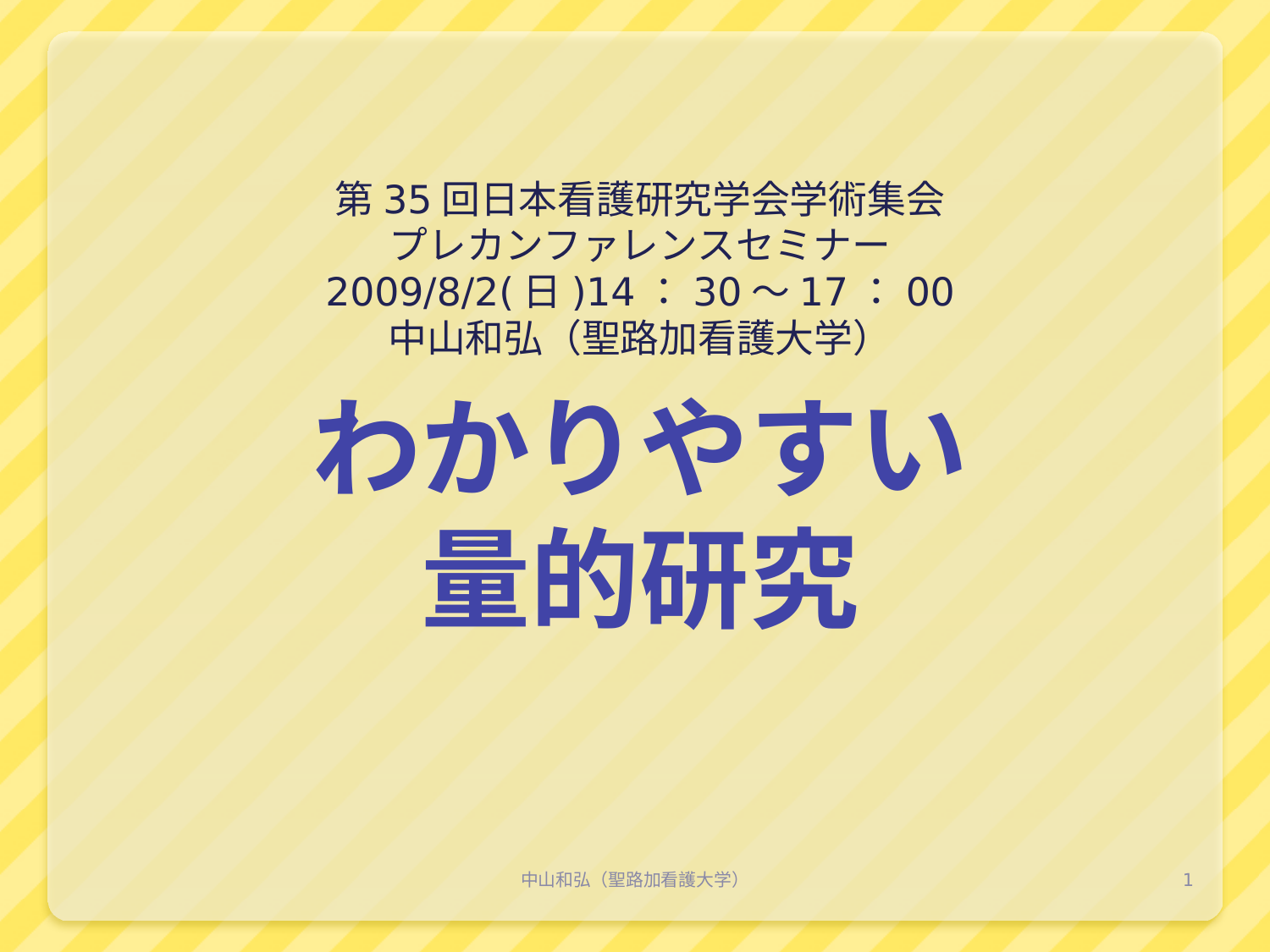

第35回日本看護研究学会学術集会
プレカンファレンスセミナー
2009/8/2(日)14：30～17：00
中山和弘（聖路加看護大学）
# わかりやすい 量的研究
中山和弘（聖路加看護大学）
1